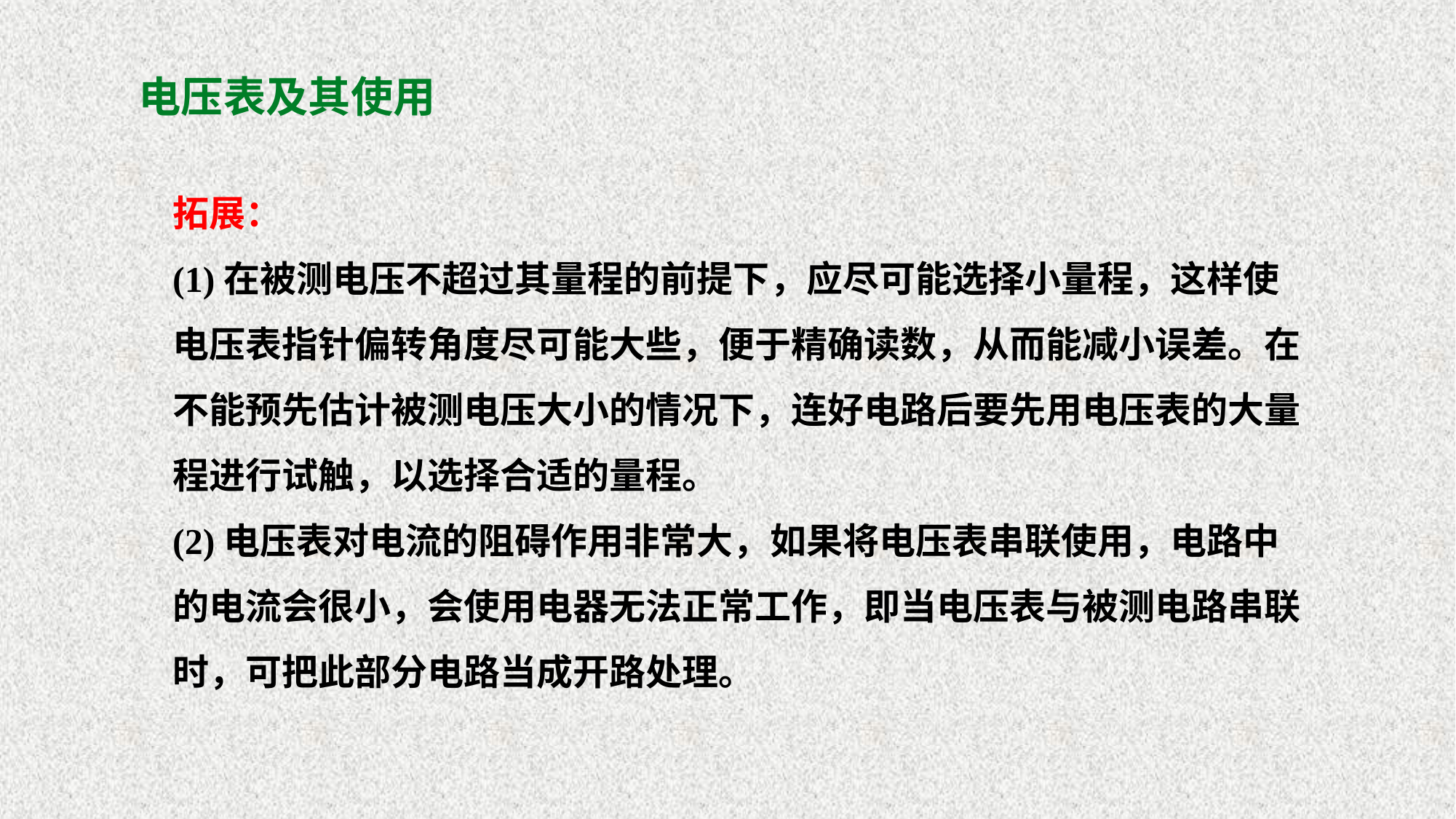

# 电压表及其使用
拓展：
(1)在被测电压不超过其量程的前提下，应尽可能选择小量程，这样使电压表指针偏转角度尽可能大些，便于精确读数，从而能减小误差。在不能预先估计被测电压大小的情况下，连好电路后要先用电压表的大量程进行试触，以选择合适的量程。
(2)电压表对电流的阻碍作用非常大，如果将电压表串联使用，电路中的电流会很小，会使用电器无法正常工作，即当电压表与被测电路串联时，可把此部分电路当成开路处理。